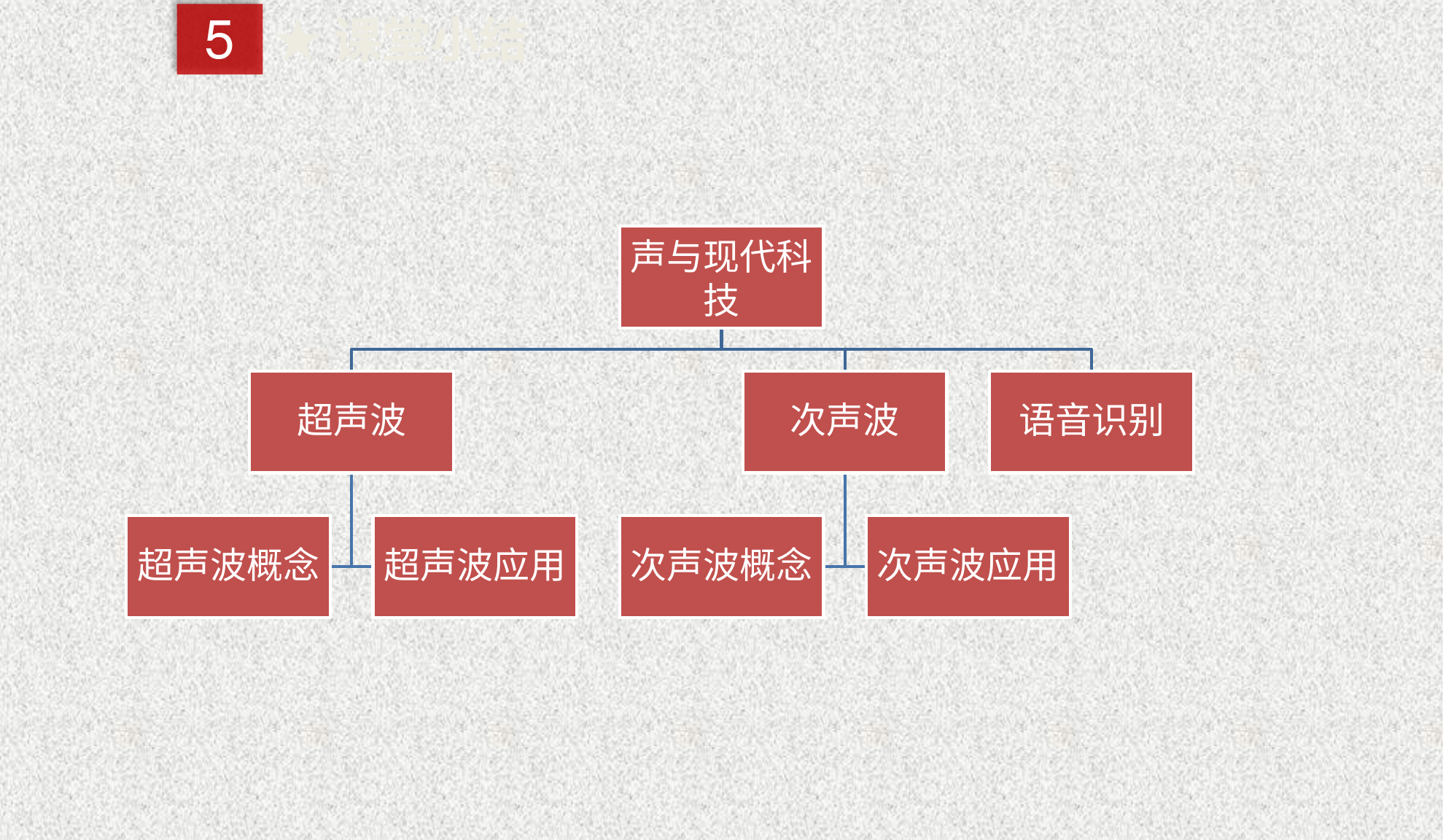

5
★课堂小结
声与现代科技
超声波
超声波概念
超声波应用
次声波
次声波概念
次声波应用
语音识别